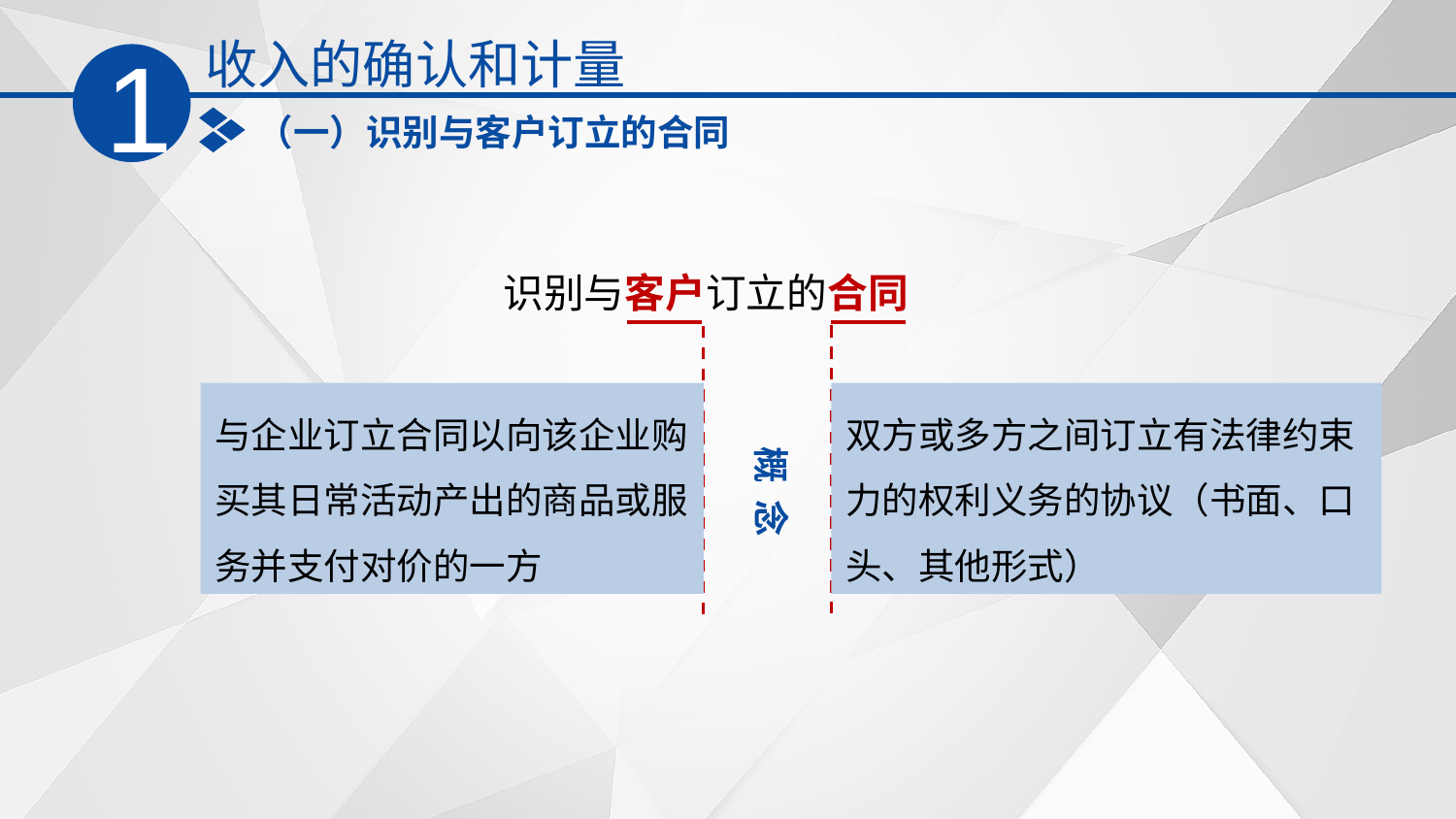

收入的确认和计量
1

（一）识别与客户订立的合同

识别与客户订立的合同
与企业订立合同以向该企业购买其日常活动产出的商品或服务并支付对价的一方
双方或多方之间订立有法律约束力的权利义务的协议（书面、口头、其他形式）
概  念